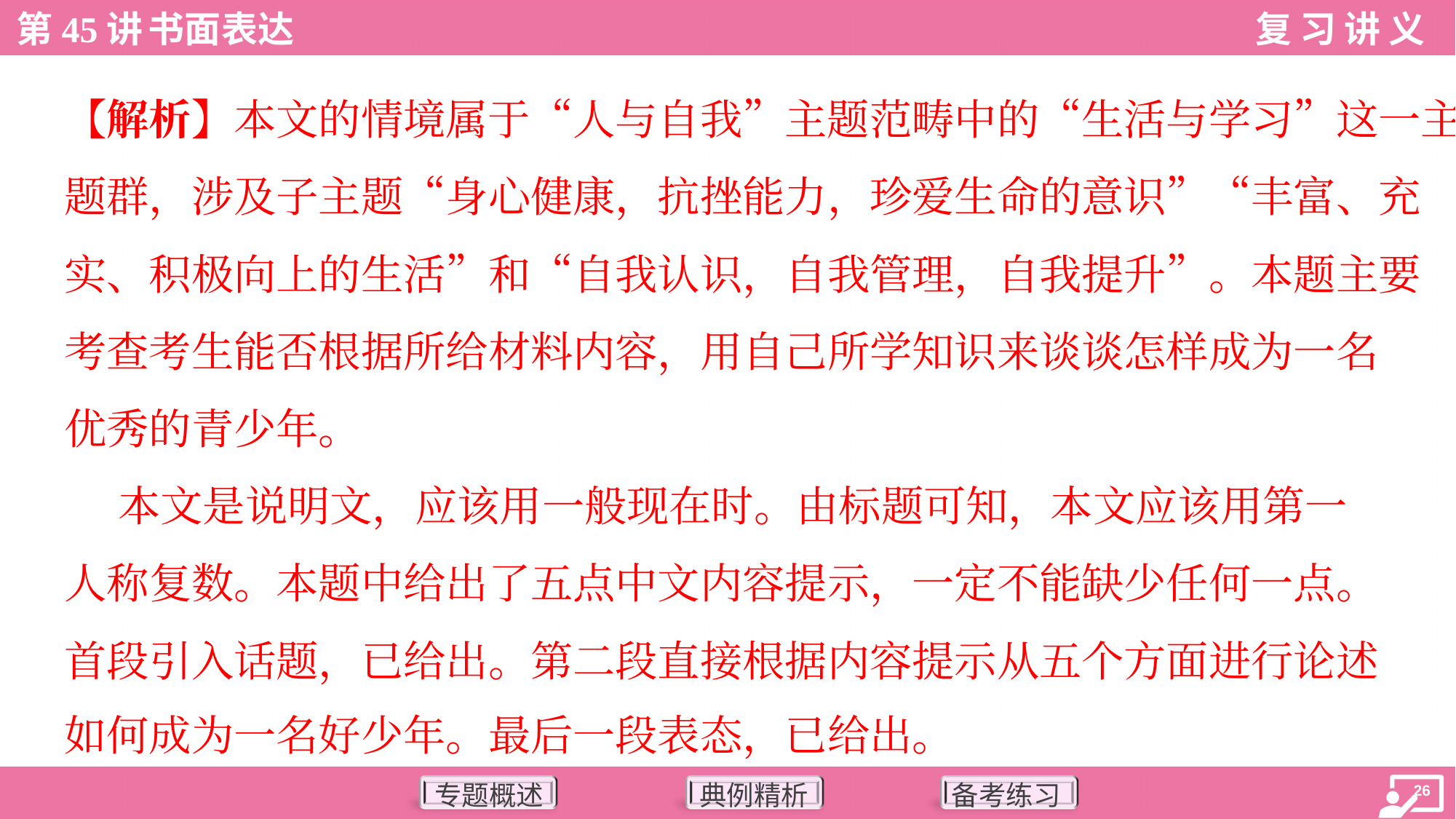

【解析】本文的情境属于“人与自我”主题范畴中的“生活与学习”这一主
题群，涉及子主题“身心健康，抗挫能力，珍爱生命的意识”“丰富、充
实、积极向上的生活”和“自我认识，自我管理，自我提升”。本题主要
考查考生能否根据所给材料内容，用自己所学知识来谈谈怎样成为一名
优秀的青少年。
    本文是说明文，应该用一般现在时。由标题可知，本文应该用第一
人称复数。本题中给出了五点中文内容提示，一定不能缺少任何一点。
首段引入话题，已给出。第二段直接根据内容提示从五个方面进行论述
如何成为一名好少年。最后一段表态，已给出。